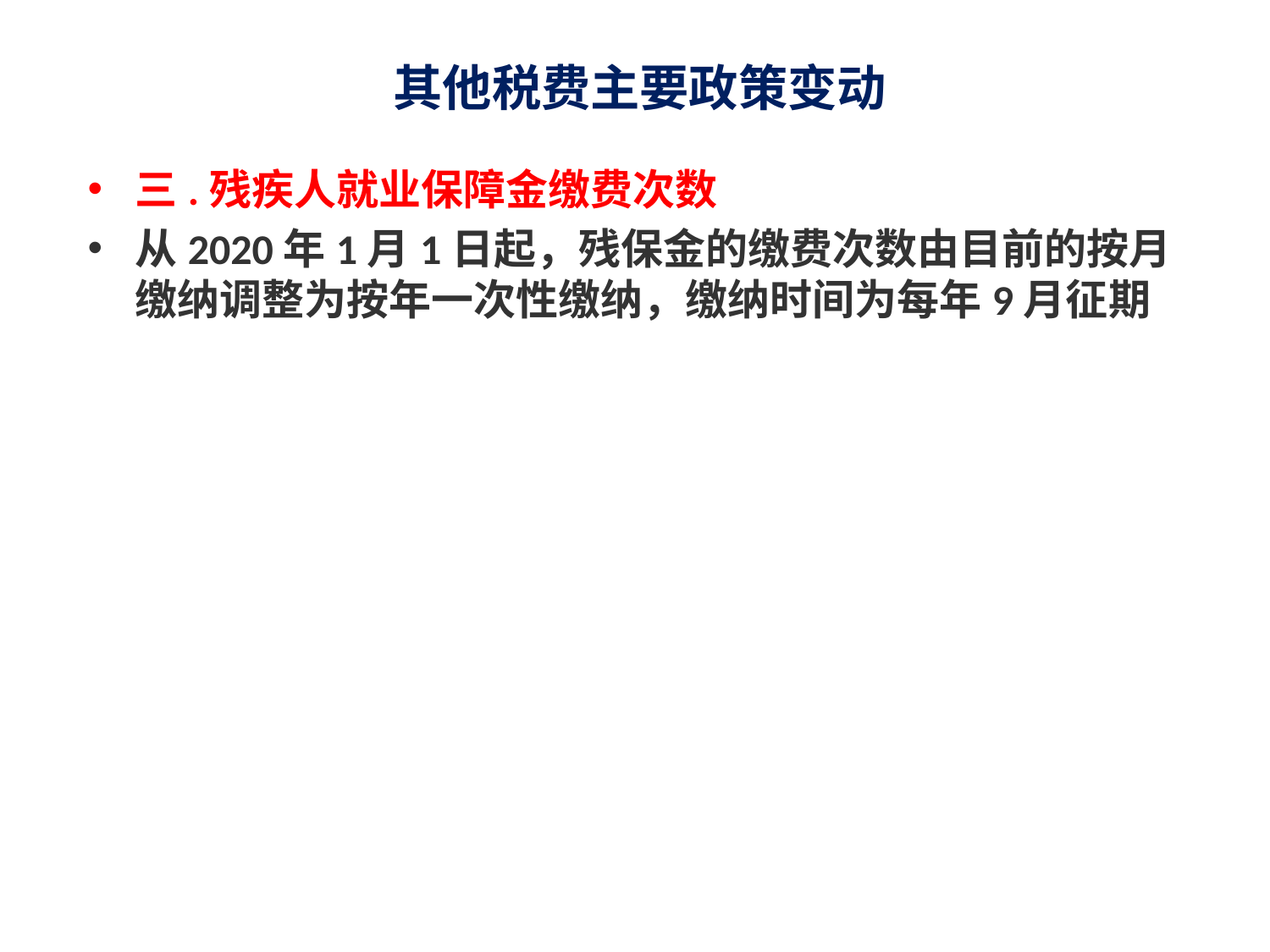

# 其他税费主要政策变动
三.残疾人就业保障金缴费次数
从2020年1月1日起，残保金的缴费次数由目前的按月缴纳调整为按年一次性缴纳，缴纳时间为每年9月征期